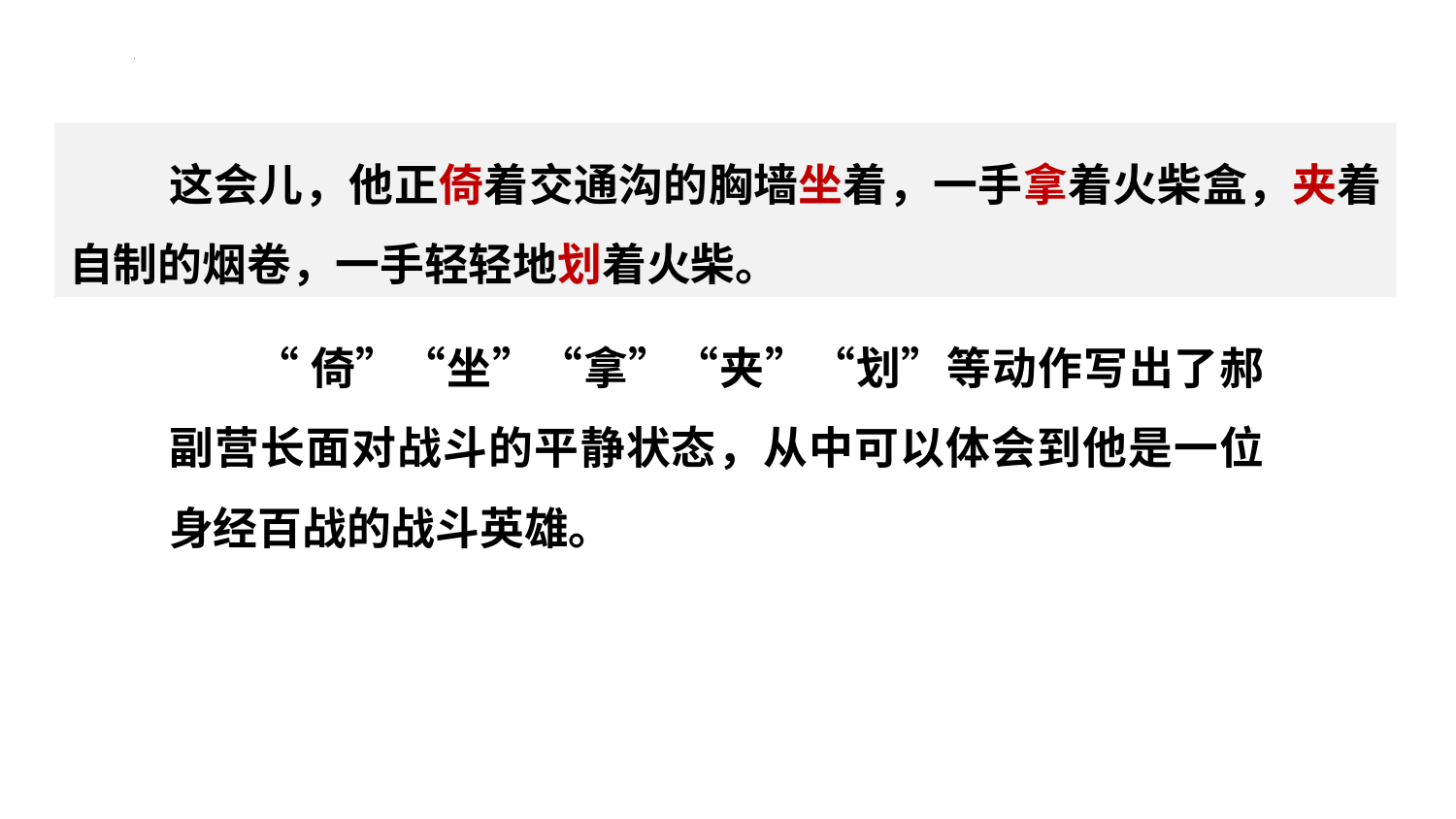

品读释疑
这会儿，他正倚着交通沟的胸墙坐着，一手拿着火柴盒，夹着自制的烟卷，一手轻轻地划着火柴。
“倚”“坐”“拿”“夹”“划”等动作写出了郝副营长面对战斗的平静状态，从中可以体会到他是一位身经百战的战斗英雄。